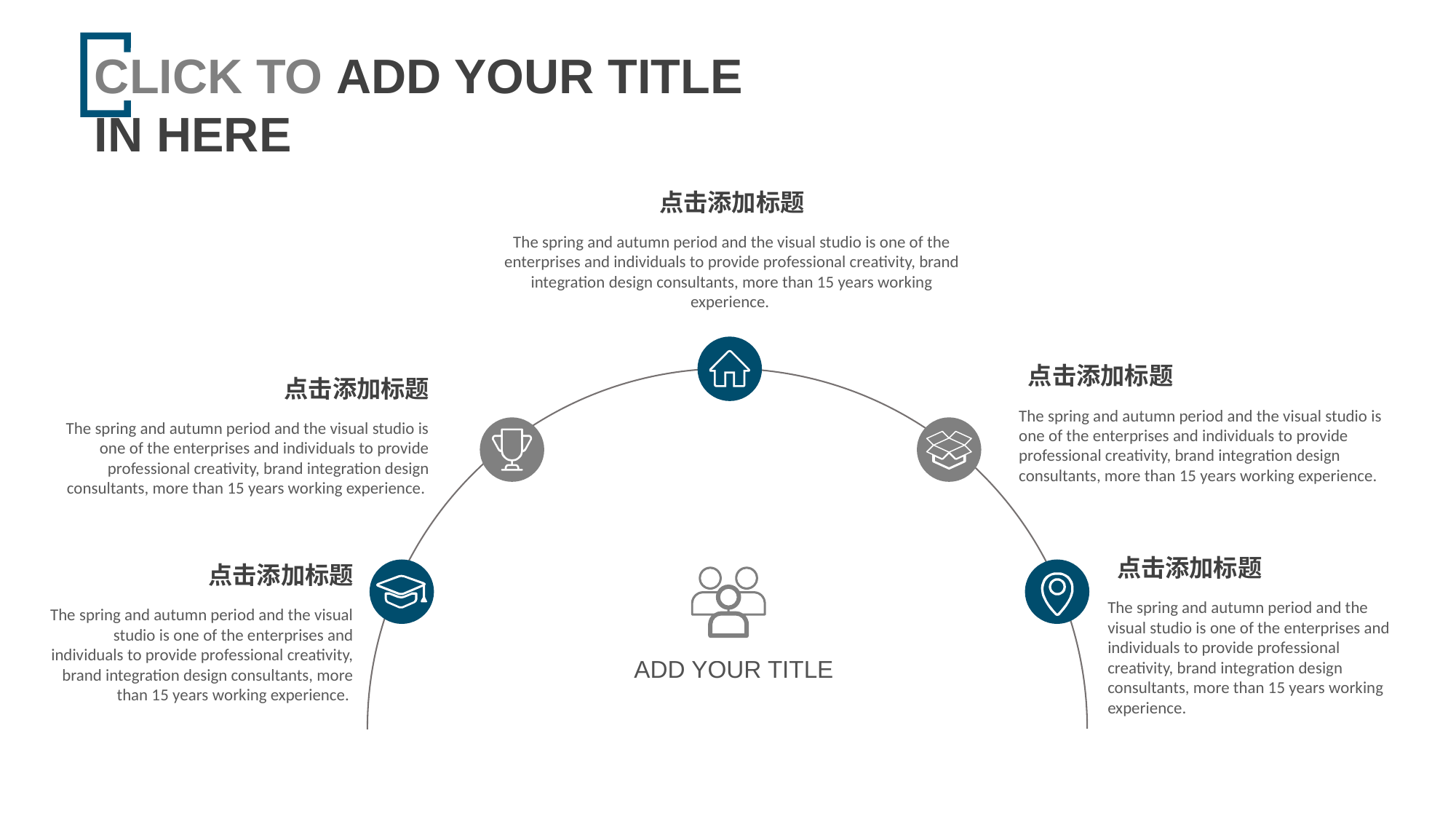

CLICK TO ADD YOUR TITLE IN HERE
点击添加标题
The spring and autumn period and the visual studio is one of the enterprises and individuals to provide professional creativity, brand integration design consultants, more than 15 years working experience.
e7d195523061f1c01ef2b70529884c179423570dbaad84926380ABC1F97BAEF0C8FC051856578EAB7874501A1FFE158C4981707381814BCC4D9A8E3554438DEE4FBCF5A5B4D2A8B0989AB57E8BAC65EB77E2D09FF131CC59EA9E4A9D8C5193CF33B4C665D9FFCB9FD5BF1978DE4ABAE5EDC832CC76654DC8A3C49933D22DDA1F036BB0B658159A33

点击添加标题
The spring and autumn period and the visual studio is one of the enterprises and individuals to provide professional creativity, brand integration design consultants, more than 15 years working experience.
点击添加标题
The spring and autumn period and the visual studio is one of the enterprises and individuals to provide professional creativity, brand integration design consultants, more than 15 years working experience.

点击添加标题
The spring and autumn period and the visual studio is one of the enterprises and individuals to provide professional creativity, brand integration design consultants, more than 15 years working experience.
点击添加标题
The spring and autumn period and the visual studio is one of the enterprises and individuals to provide professional creativity, brand integration design consultants, more than 15 years working experience.

ADD YOUR TITLE